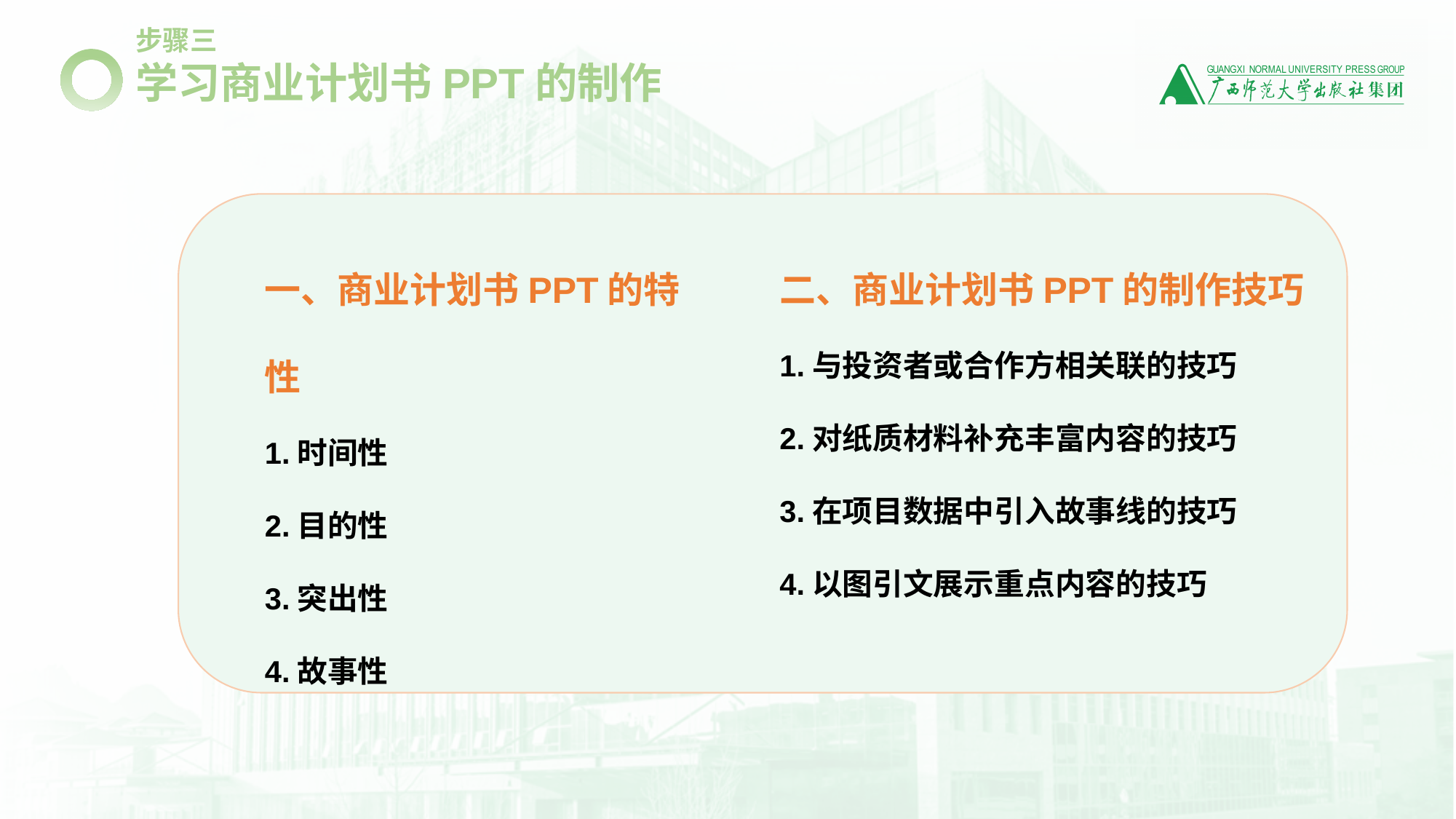

步骤三
学习商业计划书PPT的制作

一、商业计划书PPT的特性
1.时间性
2.目的性
3.突出性
4.故事性
二、商业计划书PPT的制作技巧
1.与投资者或合作方相关联的技巧
2.对纸质材料补充丰富内容的技巧
3.在项目数据中引入故事线的技巧
4.以图引文展示重点内容的技巧